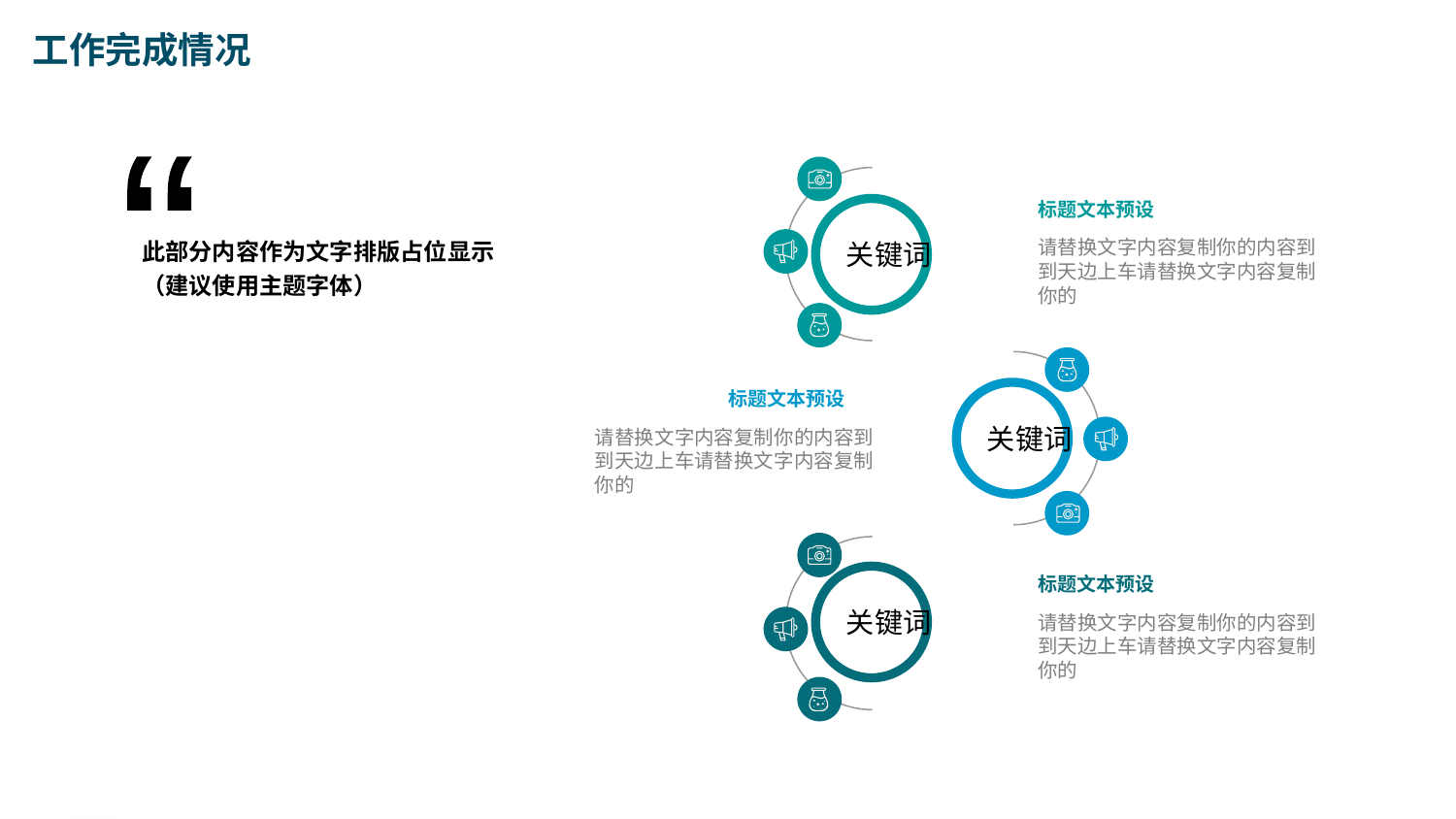

工作完成情况
“
此部分内容作为文字排版占位显示
（建议使用主题字体）

关键词

标题文本预设
请替换文字内容复制你的内容到到天边上车请替换文字内容复制你的

关键词

标题文本预设
请替换文字内容复制你的内容到到天边上车请替换文字内容复制你的

关键词

标题文本预设
请替换文字内容复制你的内容到到天边上车请替换文字内容复制你的